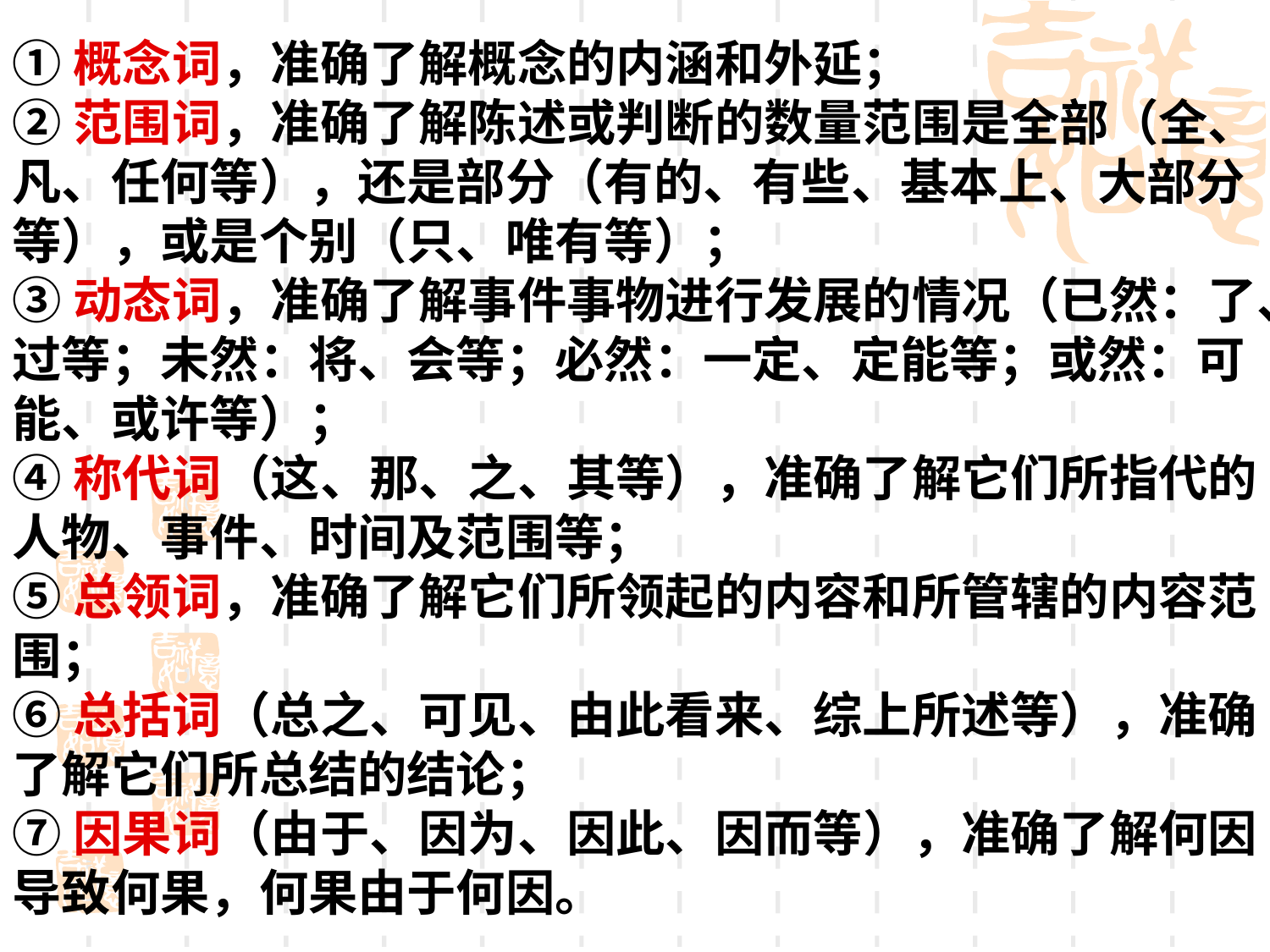

①概念词，准确了解概念的内涵和外延；
②范围词，准确了解陈述或判断的数量范围是全部（全、凡、任何等），还是部分（有的、有些、基本上、大部分等），或是个别（只、唯有等）；
③动态词，准确了解事件事物进行发展的情况（已然：了、过等；未然：将、会等；必然：一定、定能等；或然：可能、或许等）；
④称代词（这、那、之、其等），准确了解它们所指代的人物、事件、时间及范围等；
⑤总领词，准确了解它们所领起的内容和所管辖的内容范围；
⑥总括词（总之、可见、由此看来、综上所述等），准确了解它们所总结的结论；
⑦因果词（由于、因为、因此、因而等），准确了解何因导致何果，何果由于何因。